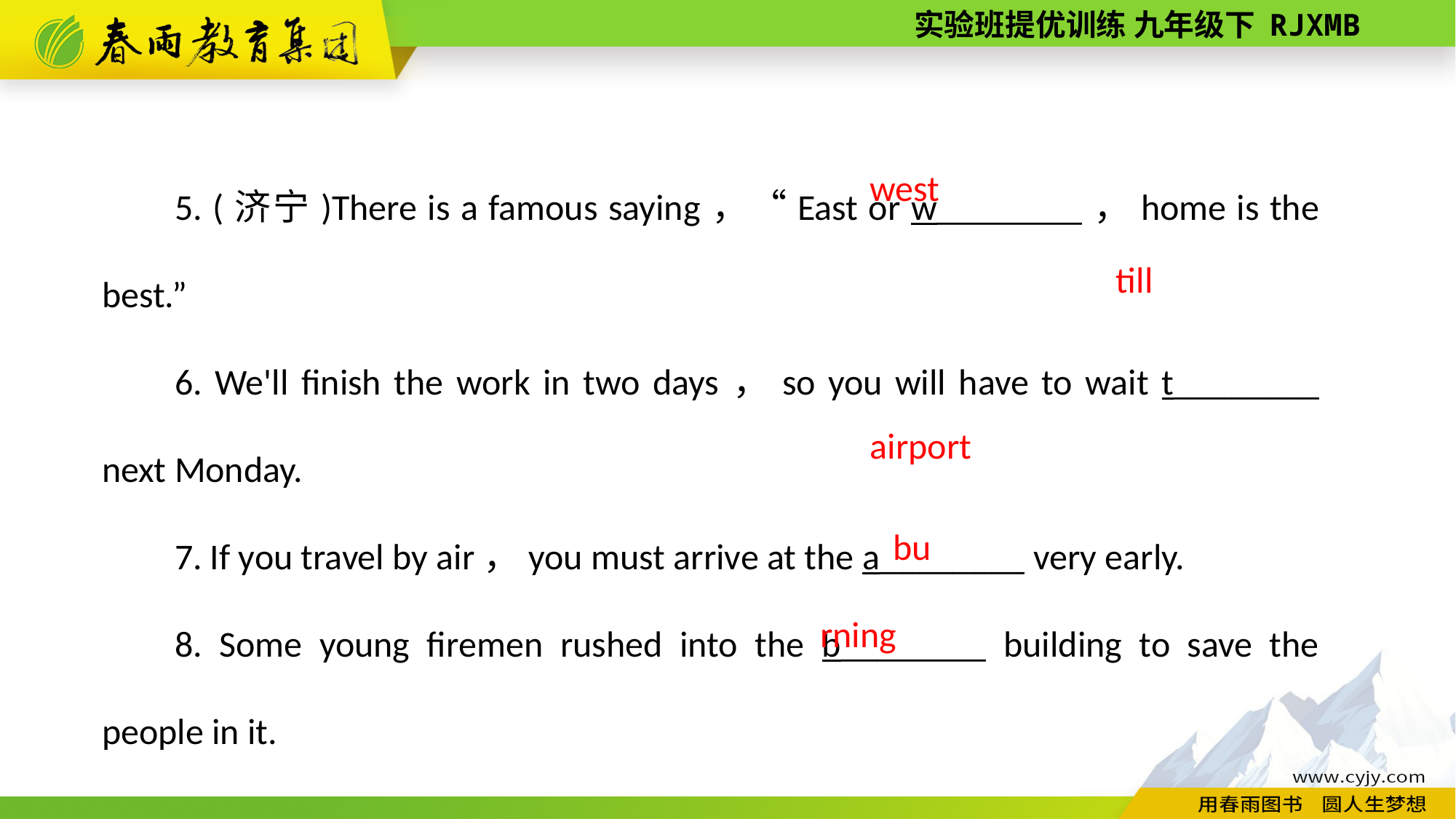

5. (济宁)There is a famous saying，“East or w________，home is the best.”
6. We'll finish the work in two days，so you will have to wait t________ next Monday.
7. If you travel by air，you must arrive at the a________ very early.
8. Some young firemen rushed into the b________ building to save the people in it.
west
till
airport
burning